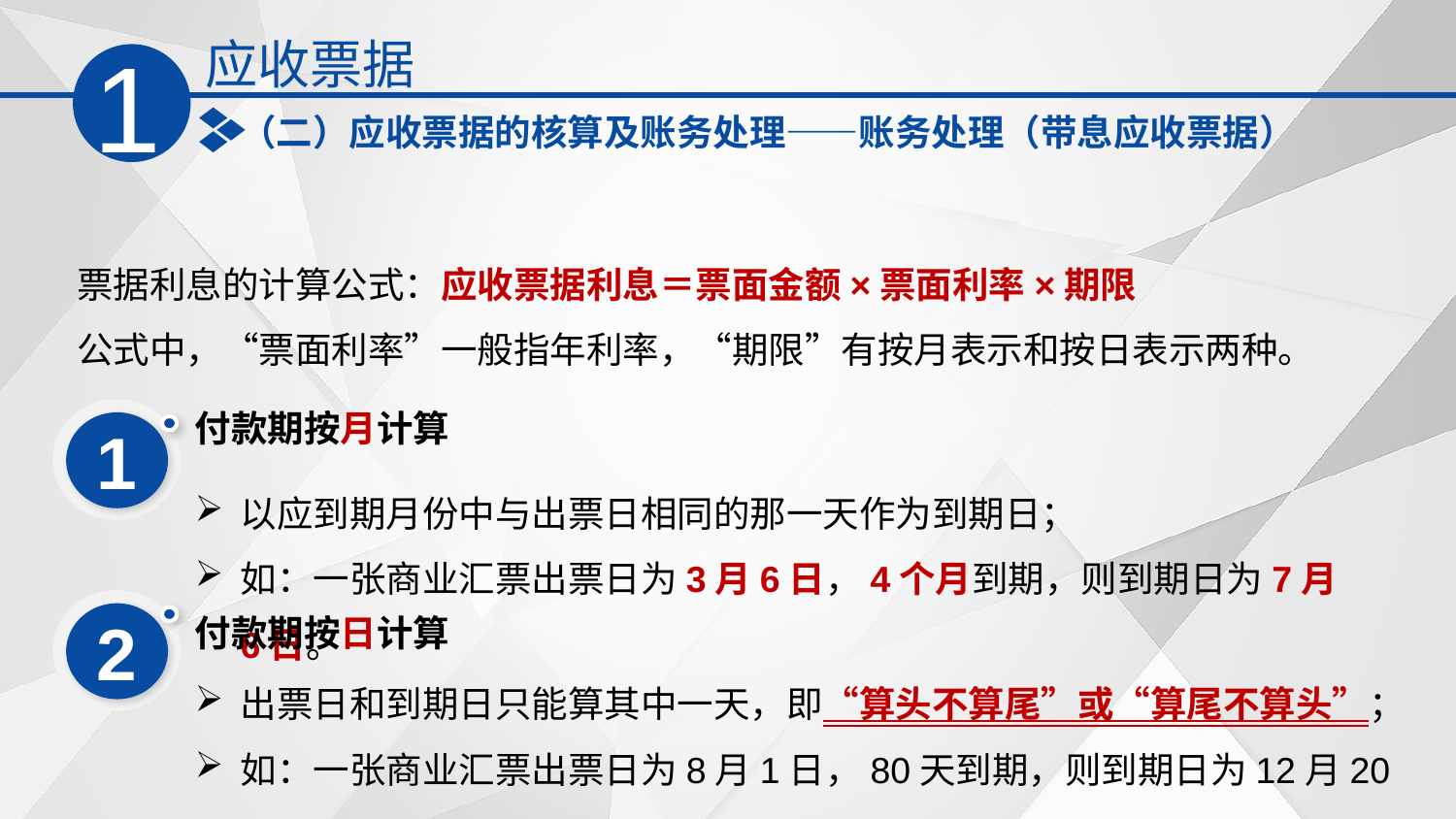

应收票据
1

（二）应收票据的核算及账务处理——账务处理（带息应收票据）

票据利息的计算公式：应收票据利息＝票面金额×票面利率×期限
公式中，‌“票面利率‌”一般指年利率，‌“期限‌”有按月表示和按日表示两种。
付款期按月计算

1

以应到期月份中与出票日相同的那一天作为到期日；
如：一张商业汇票出票日为3月6日，4个月到期，则到期日为7月6日。

2

付款期按日计算
出票日和到期日只能算其中一天，即“算头不算尾”或“算尾不算头”；
如：一张商业汇票出票日为8月1日，80天到期，则到期日为12月20日。